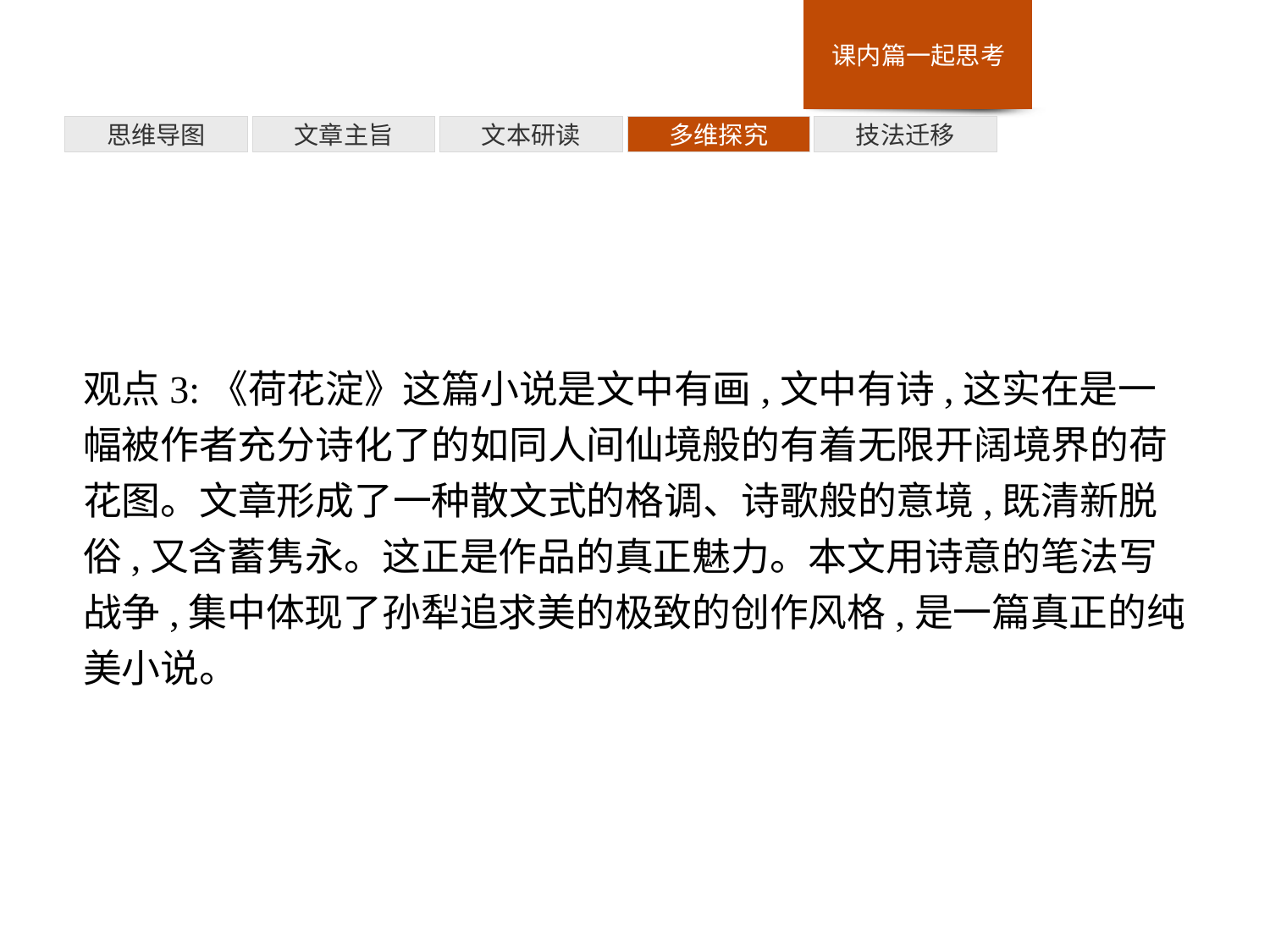

多维探究
思维导图
文章主旨
文本研读
技法迁移
观点3:《荷花淀》这篇小说是文中有画,文中有诗,这实在是一幅被作者充分诗化了的如同人间仙境般的有着无限开阔境界的荷花图。文章形成了一种散文式的格调、诗歌般的意境,既清新脱俗,又含蓄隽永。这正是作品的真正魅力。本文用诗意的笔法写战争,集中体现了孙犁追求美的极致的创作风格,是一篇真正的纯美小说。